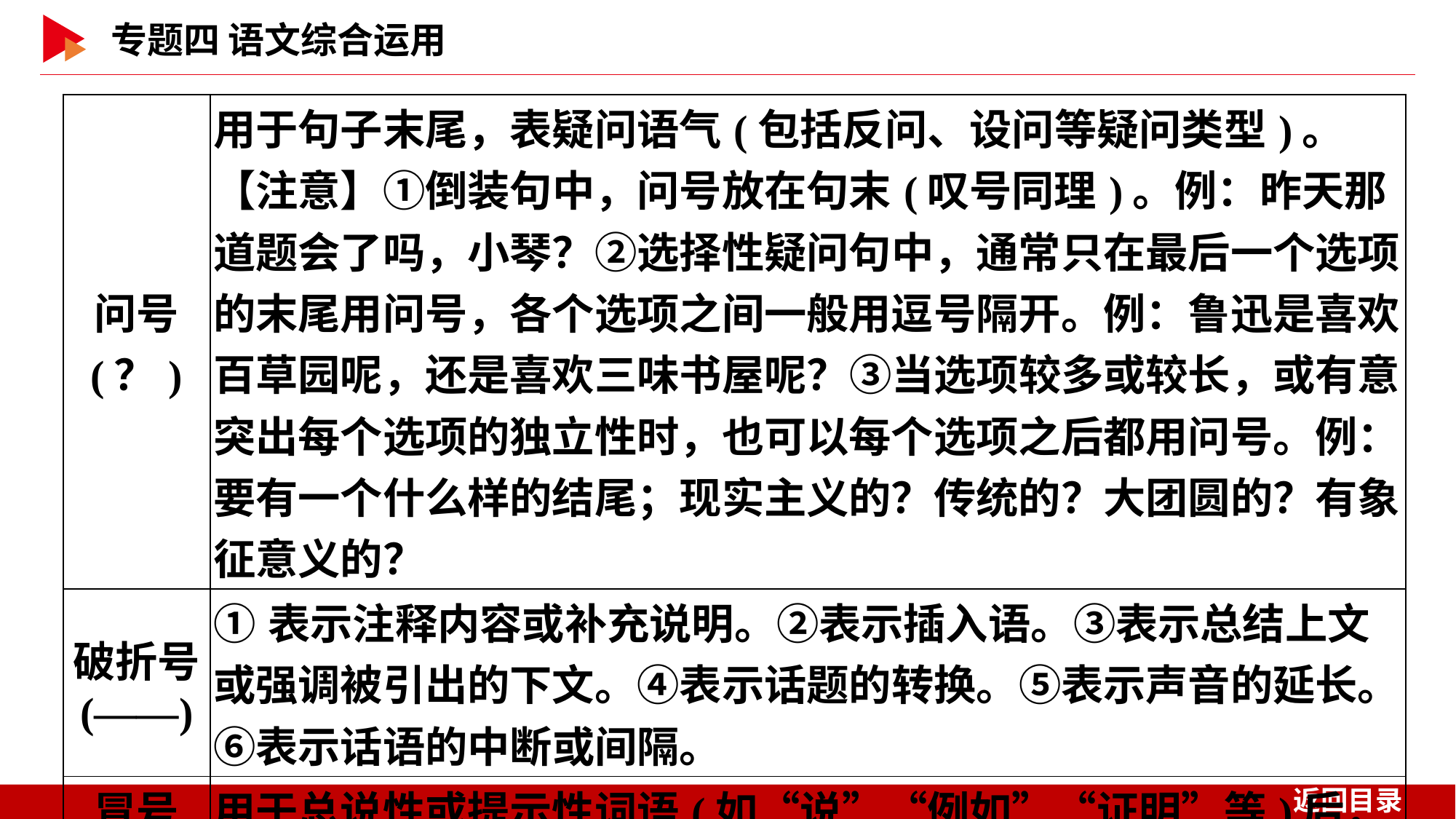

| 问号 (？) | 用于句子末尾，表疑问语气(包括反问、设问等疑问类型)。 【注意】①倒装句中，问号放在句末(叹号同理)。例：昨天那道题会了吗，小琴？②选择性疑问句中，通常只在最后一个选项的末尾用问号，各个选项之间一般用逗号隔开。例：鲁迅是喜欢百草园呢，还是喜欢三味书屋呢？③当选项较多或较长，或有意突出每个选项的独立性时，也可以每个选项之后都用问号。例：要有一个什么样的结尾；现实主义的？传统的？大团圆的？有象征意义的？ |
| --- | --- |
| 破折号 (——) | ①表示注释内容或补充说明。②表示插入语。③表示总结上文或强调被引出的下文。④表示话题的转换。⑤表示声音的延长。⑥表示话语的中断或间隔。 |
| 冒号 (：) | 用于总说性或提示性词语(如“说”“例如”“证明”等)后，表示提示下文或总结上文。 |